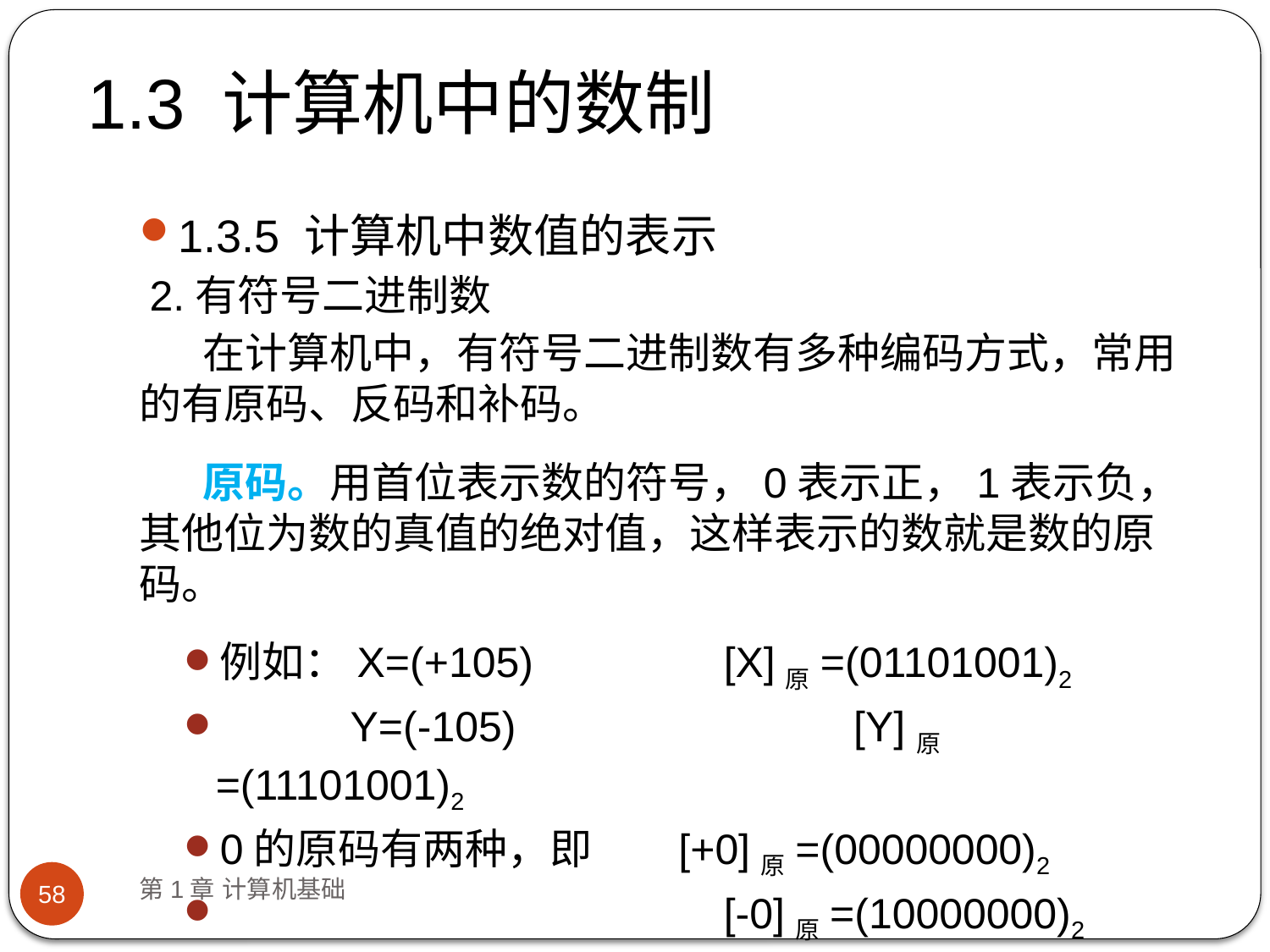

# 1.3 计算机中的数制
1.3.5 计算机中数值的表示
2.有符号二进制数
在计算机中，有符号二进制数有多种编码方式，常用的有原码、反码和补码。
原码。用首位表示数的符号，0表示正，1表示负，其他位为数的真值的绝对值，这样表示的数就是数的原码。
例如：X=(+105)             	[X]原=(01101001)2
           Y=(-105)              	           [Y]原=(11101001)2
0的原码有两种，即        [+0]原=(00000000)2
             			[-0]原=(10000000)2
第1章 计算机基础
58